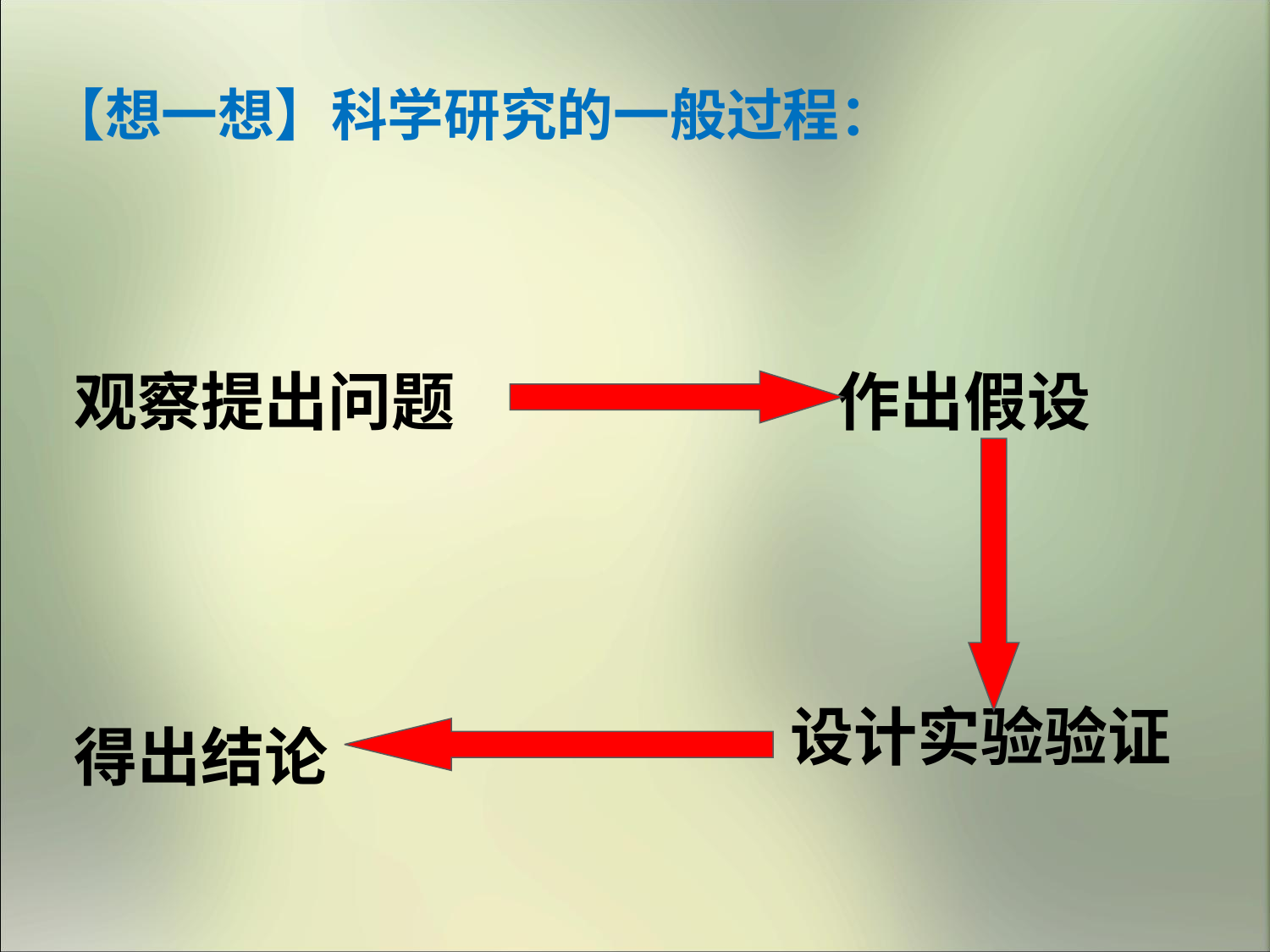

【想一想】科学研究的一般过程：
观察提出问题
作出假设

设计实验验证
得出结论